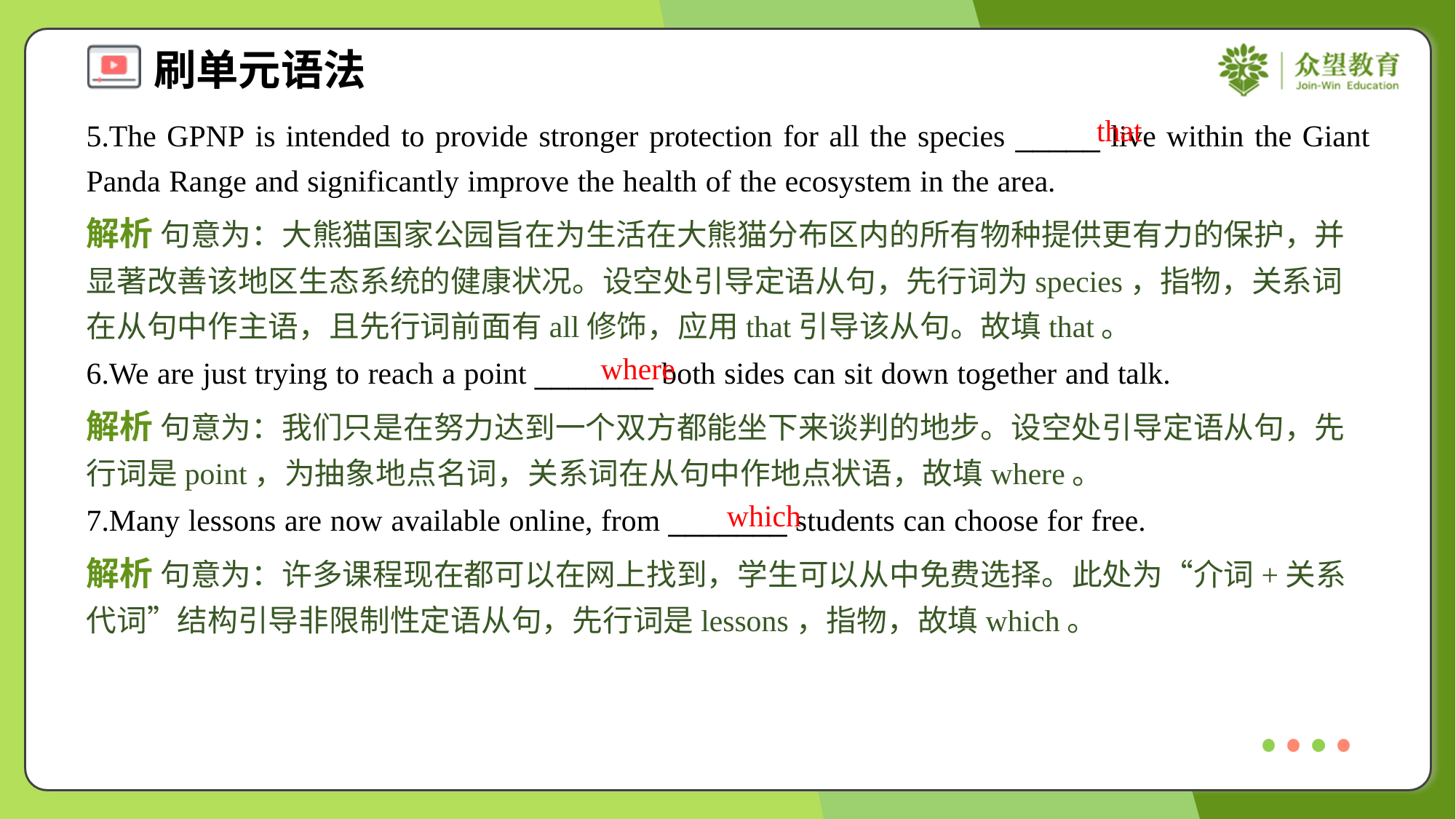

that
5.The GPNP is intended to provide stronger protection for all the species _____ live within the Giant Panda Range and significantly improve the health of the ecosystem in the area.
解析 句意为：大熊猫国家公园旨在为生活在大熊猫分布区内的所有物种提供更有力的保护，并显著改善该地区生态系统的健康状况。设空处引导定语从句，先行词为species，指物，关系词在从句中作主语，且先行词前面有all修饰，应用that引导该从句。故填that。
where
6.We are just trying to reach a point _______ both sides can sit down together and talk.
解析 句意为：我们只是在努力达到一个双方都能坐下来谈判的地步。设空处引导定语从句，先行词是point，为抽象地点名词，关系词在从句中作地点状语，故填where。
which
7.Many lessons are now available online, from _______ students can choose for free.
解析 句意为：许多课程现在都可以在网上找到，学生可以从中免费选择。此处为“介词+关系代词”结构引导非限制性定语从句，先行词是lessons，指物，故填which。